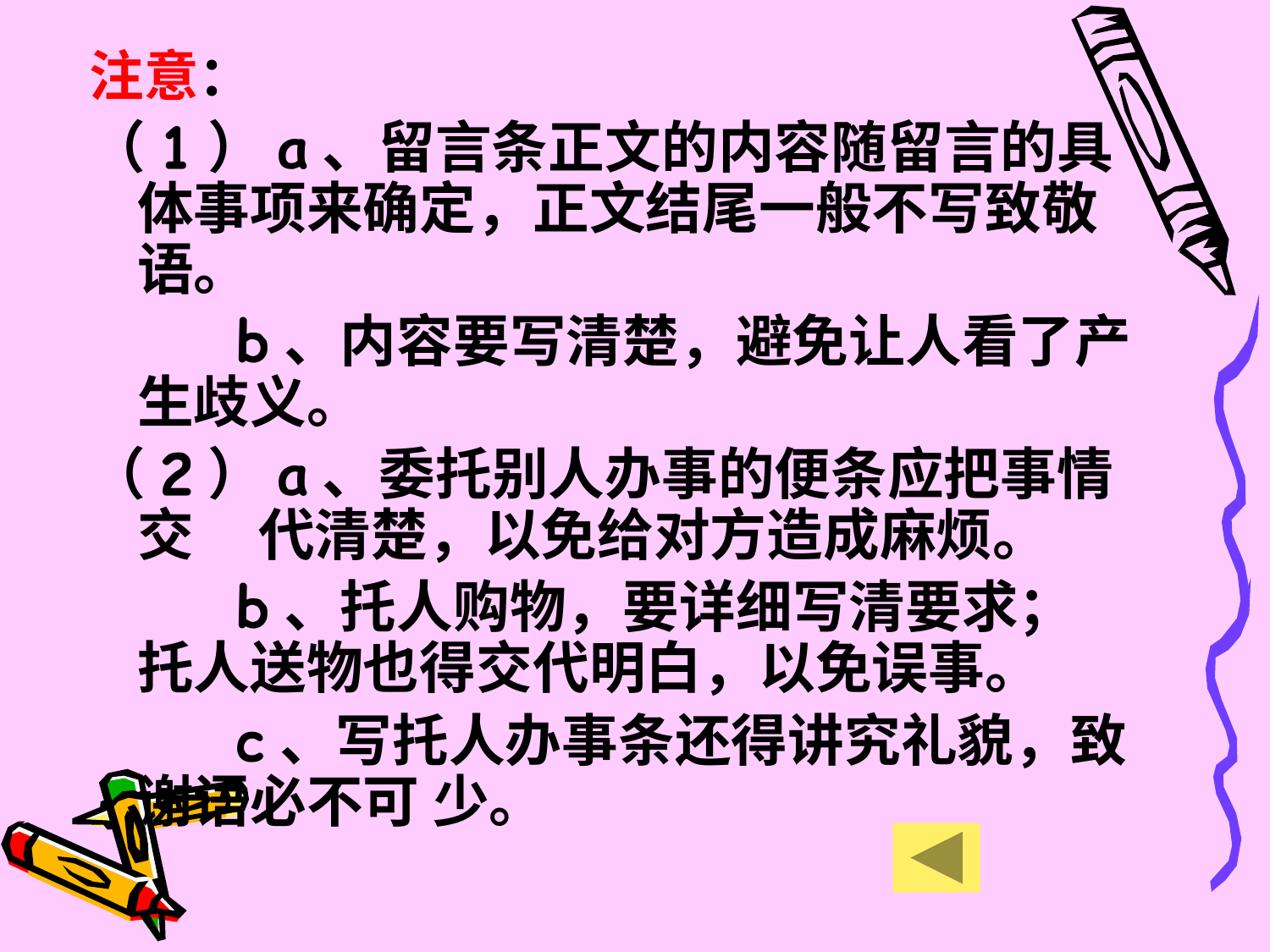

注意：
（1）a、留言条正文的内容随留言的具体事项来确定，正文结尾一般不写致敬语。
      b、内容要写清楚，避免让人看了产生歧义。
（2）a、委托别人办事的便条应把事情交     代清楚，以免给对方造成麻烦。
      b、托人购物，要详细写清要求；  托人送物也得交代明白，以免误事。
      c、写托人办事条还得讲究礼貌，致谢语必不可 少。